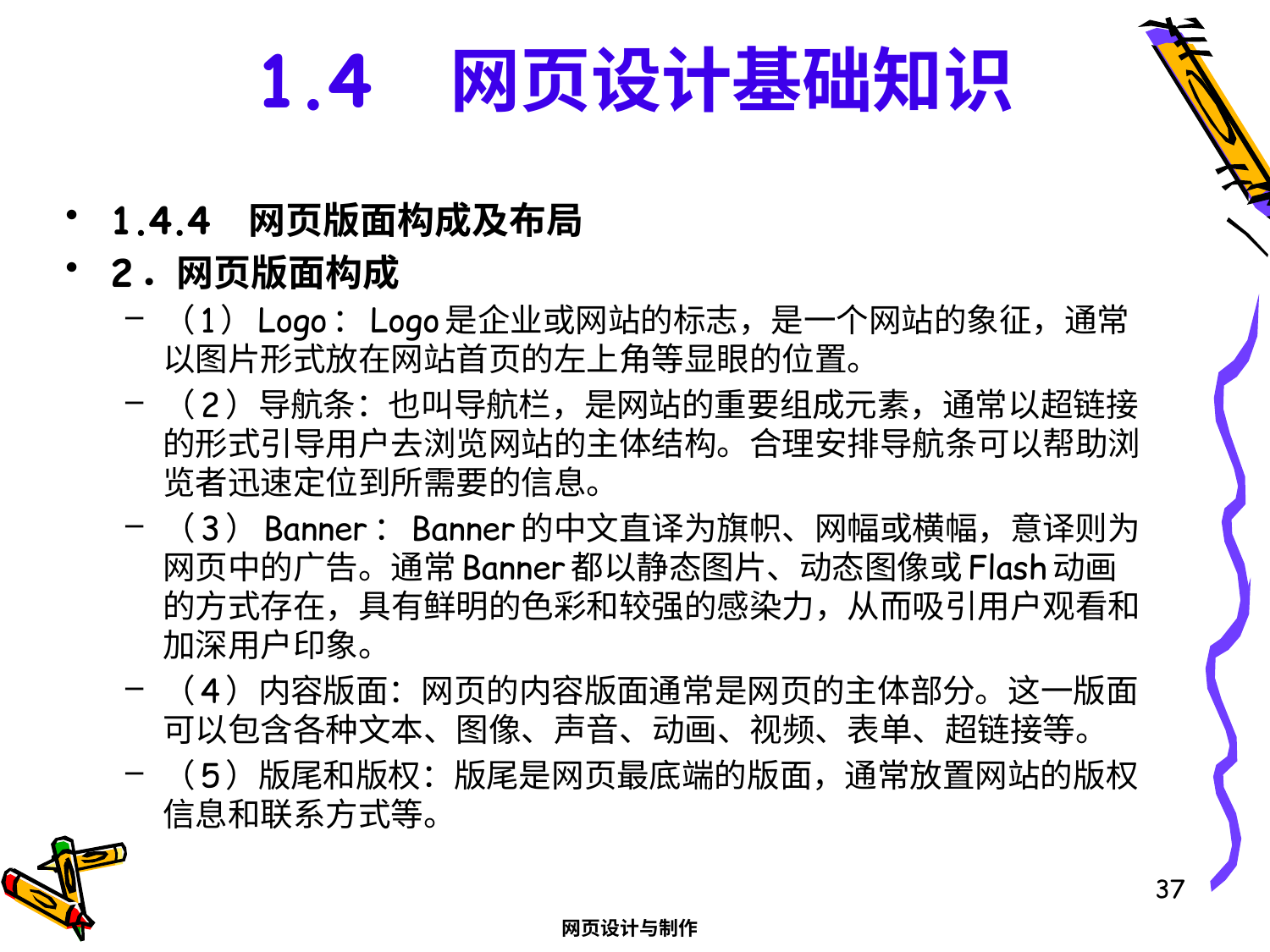

# 1.4  网页设计基础知识
1.4.4  网页版面构成及布局
2．网页版面构成
（1）Logo：Logo是企业或网站的标志，是一个网站的象征，通常以图片形式放在网站首页的左上角等显眼的位置。
（2）导航条：也叫导航栏，是网站的重要组成元素，通常以超链接的形式引导用户去浏览网站的主体结构。合理安排导航条可以帮助浏览者迅速定位到所需要的信息。
（3）Banner：Banner的中文直译为旗帜、网幅或横幅，意译则为网页中的广告。通常Banner都以静态图片、动态图像或Flash动画的方式存在，具有鲜明的色彩和较强的感染力，从而吸引用户观看和加深用户印象。
（4）内容版面：网页的内容版面通常是网页的主体部分。这一版面可以包含各种文本、图像、声音、动画、视频、表单、超链接等。
（5）版尾和版权：版尾是网页最底端的版面，通常放置网站的版权信息和联系方式等。
37
网页设计与制作